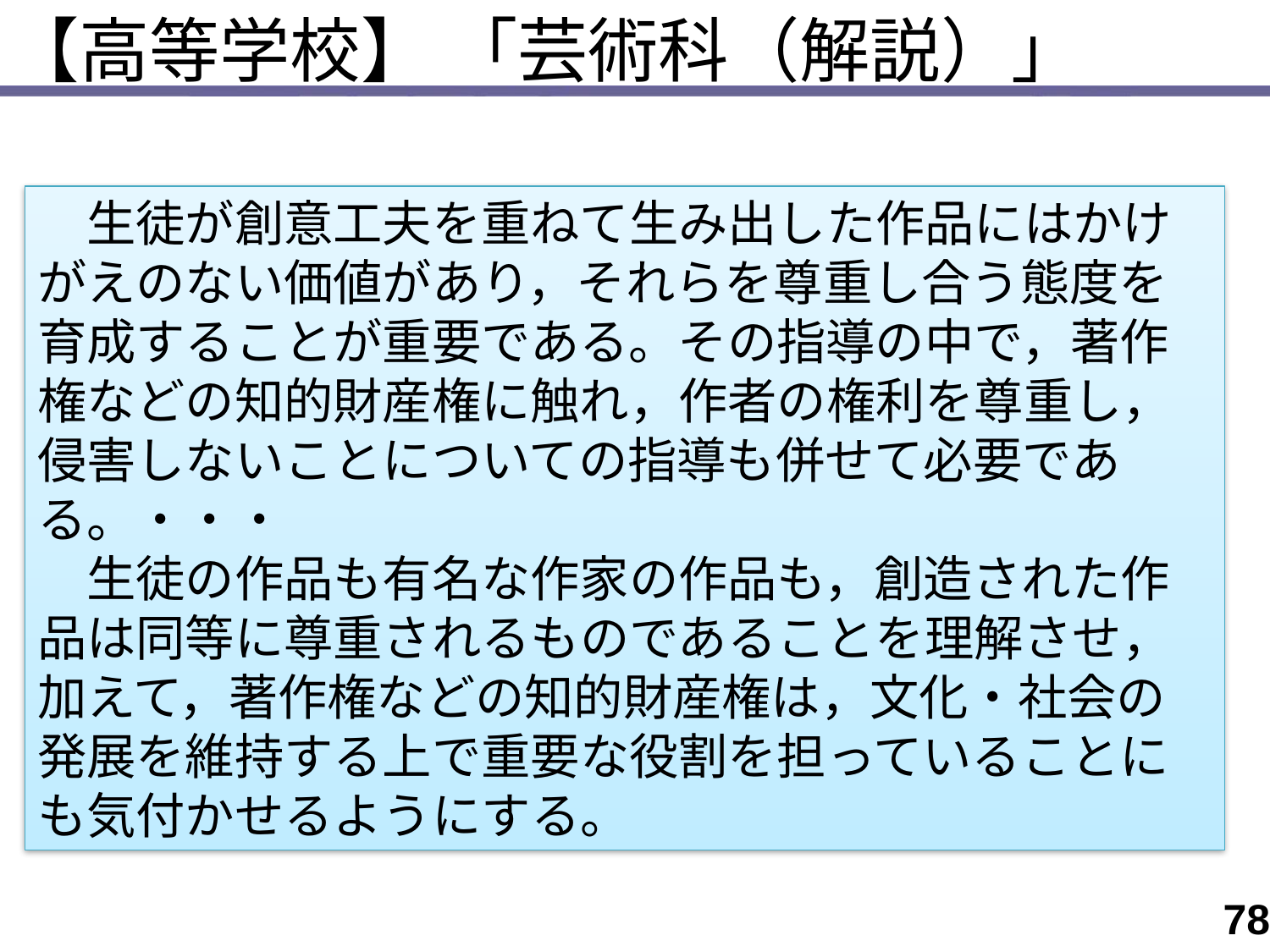

【高等学校】 「芸術科（解説）」
　生徒が創意工夫を重ねて生み出した作品にはかけがえのない価値があり，それらを尊重し合う態度を育成することが重要である。その指導の中で，著作権などの知的財産権に触れ，作者の権利を尊重し，侵害しないことについての指導も併せて必要である。・・・
　生徒の作品も有名な作家の作品も，創造された作品は同等に尊重されるものであることを理解させ，加えて，著作権などの知的財産権は，文化・社会の発展を維持する上で重要な役割を担っていることにも気付かせるようにする。
78